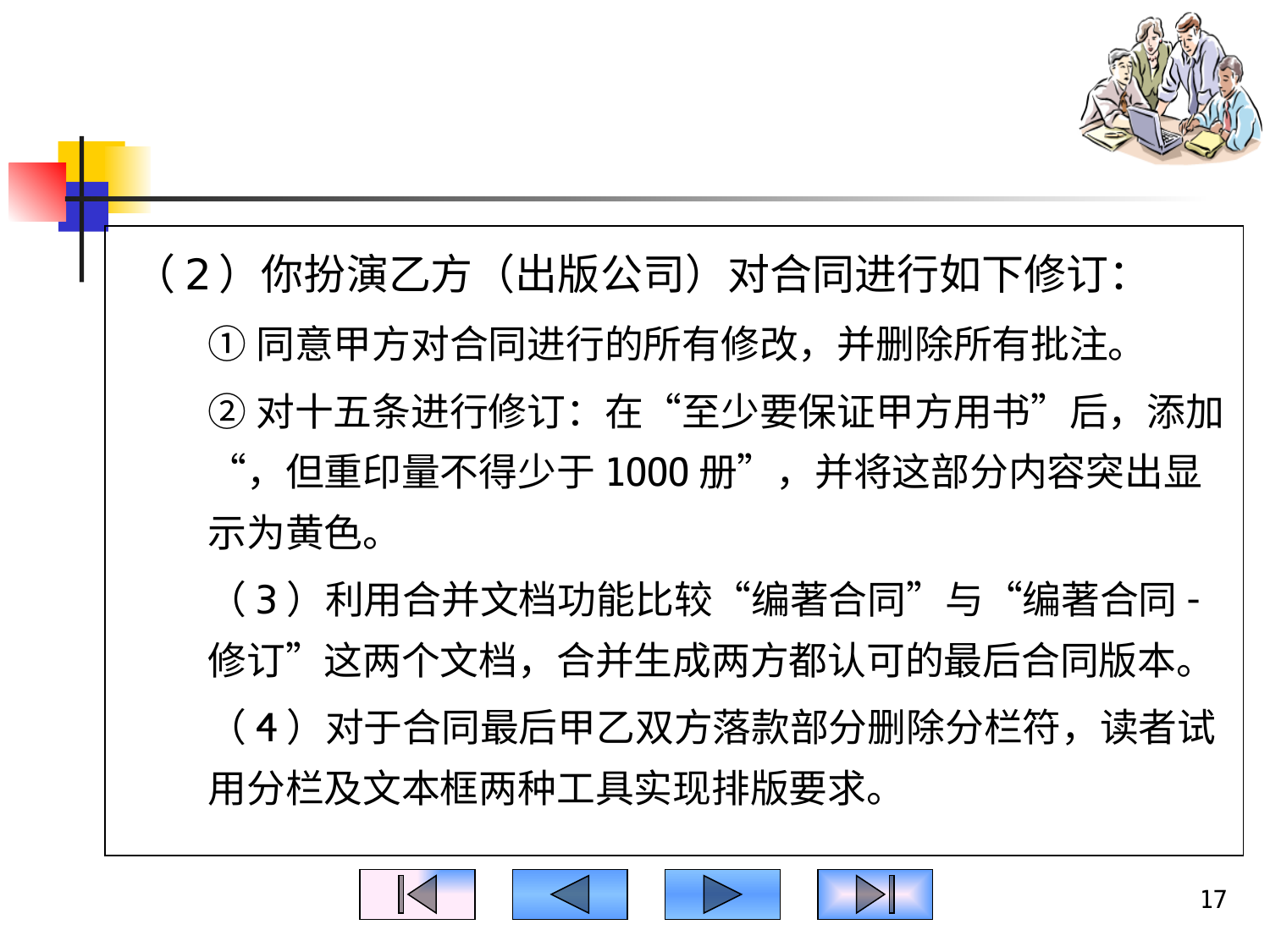

#
（2）你扮演乙方（出版公司）对合同进行如下修订：
①同意甲方对合同进行的所有修改，并删除所有批注。
②对十五条进行修订：在“至少要保证甲方用书”后，添加“，但重印量不得少于1000册”，并将这部分内容突出显示为黄色。
（3）利用合并文档功能比较“编著合同”与“编著合同-修订”这两个文档，合并生成两方都认可的最后合同版本。
（4）对于合同最后甲乙双方落款部分删除分栏符，读者试用分栏及文本框两种工具实现排版要求。

17